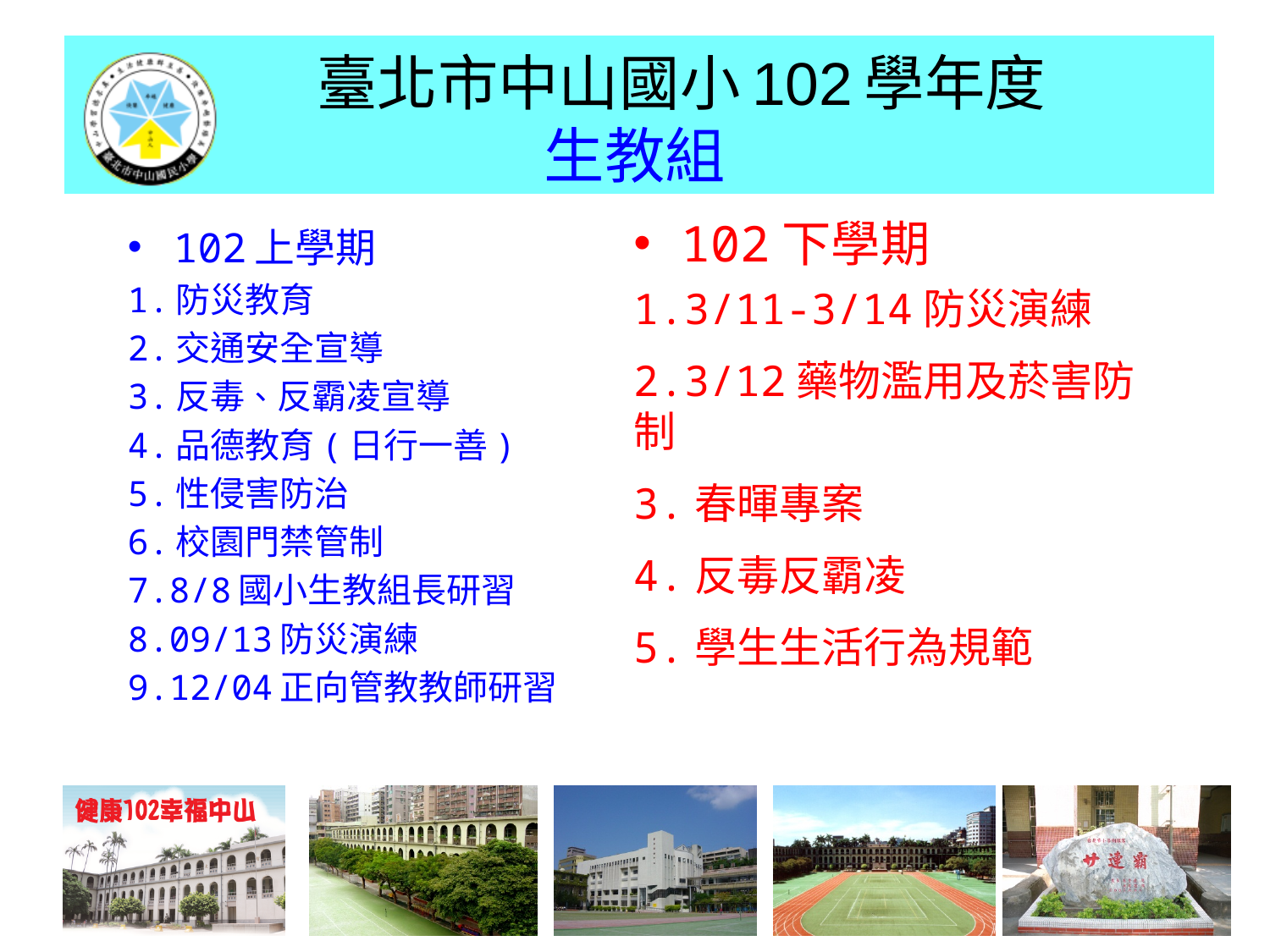

# 臺北市中山國小102學年度 生教組
102下學期
1.3/11-3/14防災演練
2.3/12藥物濫用及菸害防制
3.春暉專案
4.反毒反霸凌
5.學生生活行為規範
102上學期
1.防災教育
2.交通安全宣導
3.反毒、反霸凌宣導
4.品德教育(日行一善)
5.性侵害防治
6.校園門禁管制
7.8/8國小生教組長研習
8.09/13防災演練
9.12/04正向管教教師研習